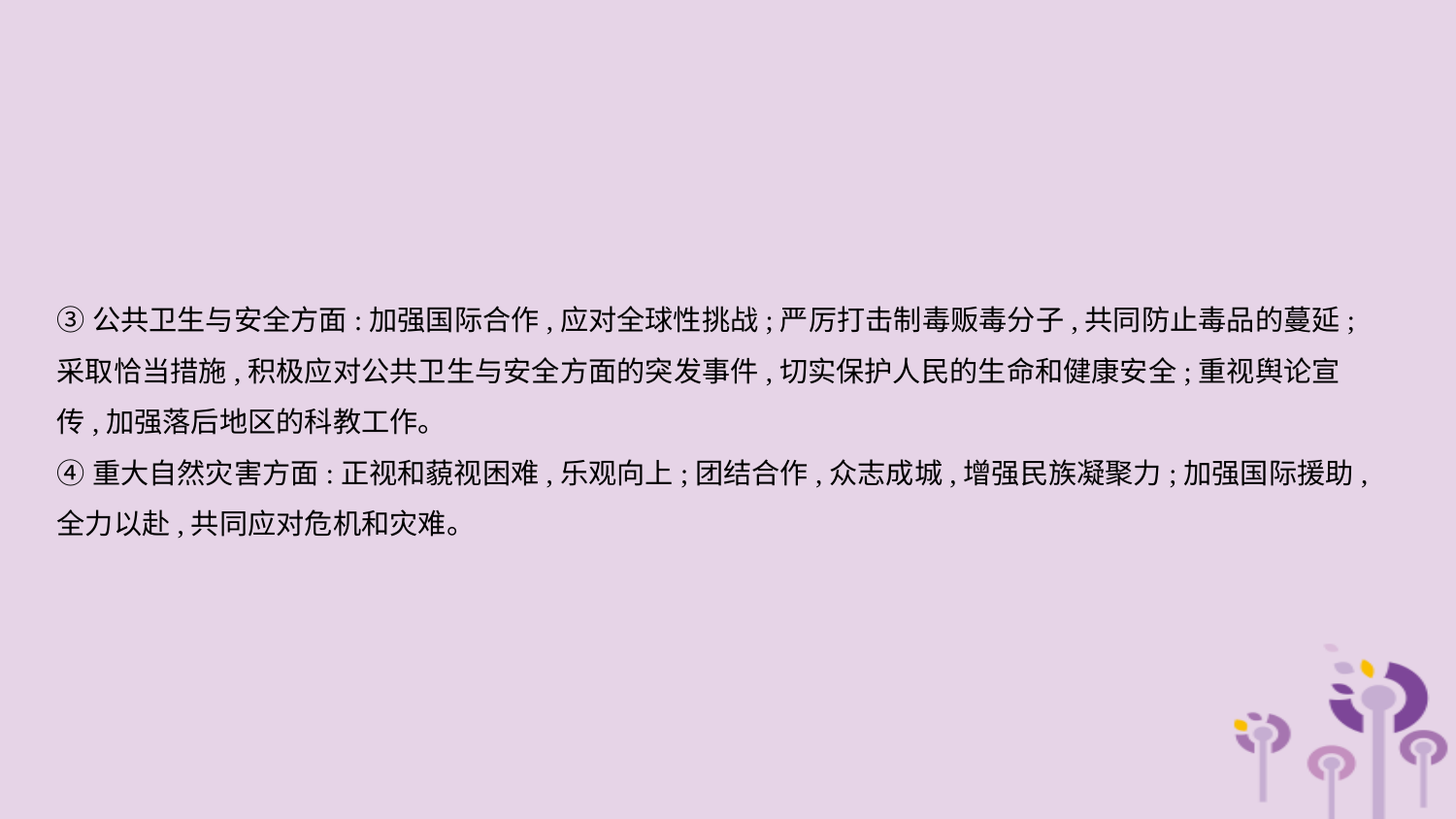

③公共卫生与安全方面:加强国际合作,应对全球性挑战;严厉打击制毒贩毒分子,共同防止毒品的蔓延;采取恰当措施,积极应对公共卫生与安全方面的突发事件,切实保护人民的生命和健康安全;重视舆论宣传,加强落后地区的科教工作。
④重大自然灾害方面:正视和藐视困难,乐观向上;团结合作,众志成城,增强民族凝聚力;加强国际援助,全力以赴,共同应对危机和灾难。